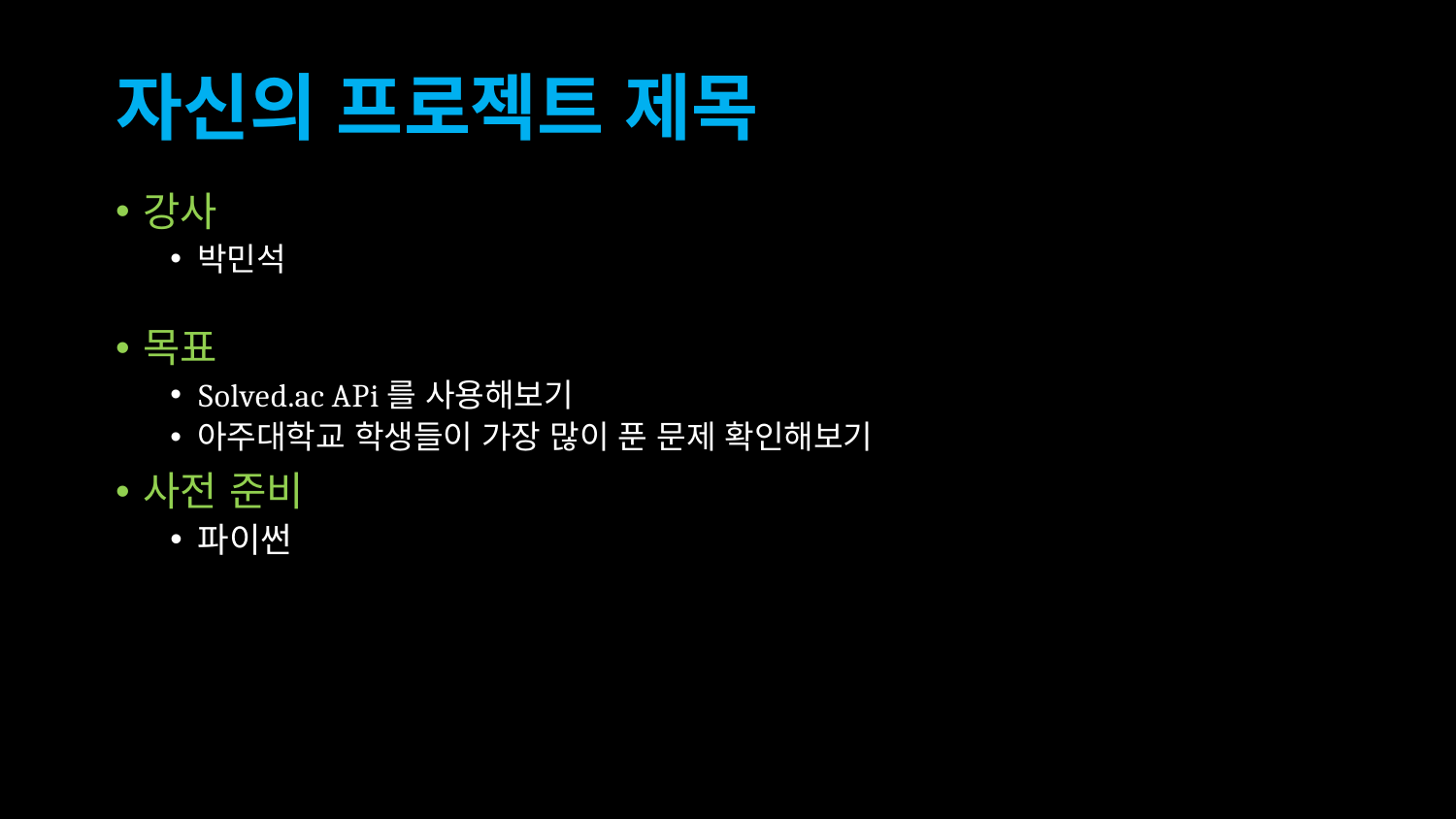

# 자신의 프로젝트 제목
강사
박민석
목표
Solved.ac APi를 사용해보기
아주대학교 학생들이 가장 많이 푼 문제 확인해보기
사전 준비
파이썬